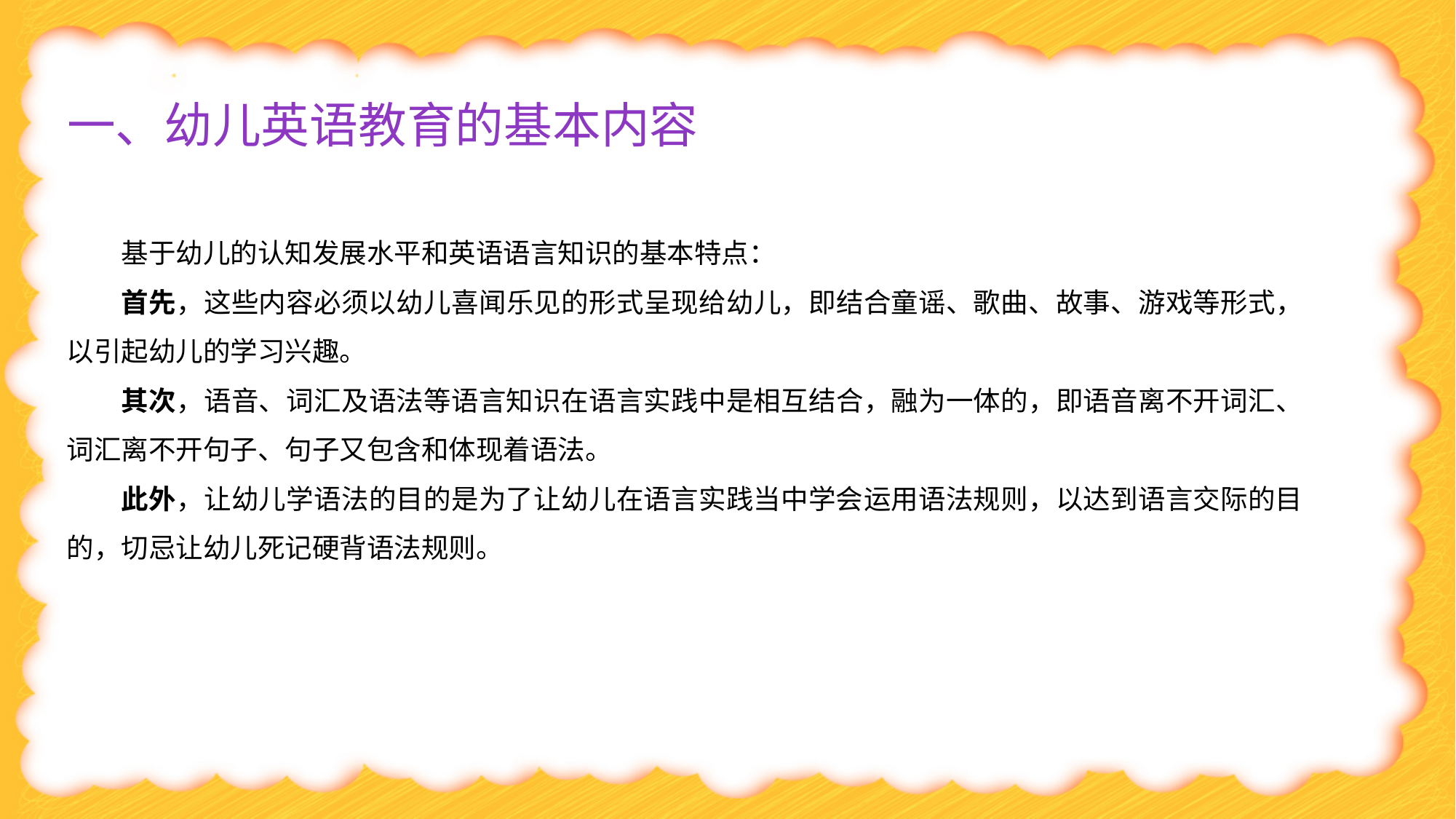

# 一、幼儿英语教育的基本内容
基于幼儿的认知发展水平和英语语言知识的基本特点：
首先，这些内容必须以幼儿喜闻乐见的形式呈现给幼儿，即结合童谣、歌曲、故事、游戏等形式，以引起幼儿的学习兴趣。
其次，语音、词汇及语法等语言知识在语言实践中是相互结合，融为一体的，即语音离不开词汇、词汇离不开句子、句子又包含和体现着语法。
此外，让幼儿学语法的目的是为了让幼儿在语言实践当中学会运用语法规则，以达到语言交际的目的，切忌让幼儿死记硬背语法规则。